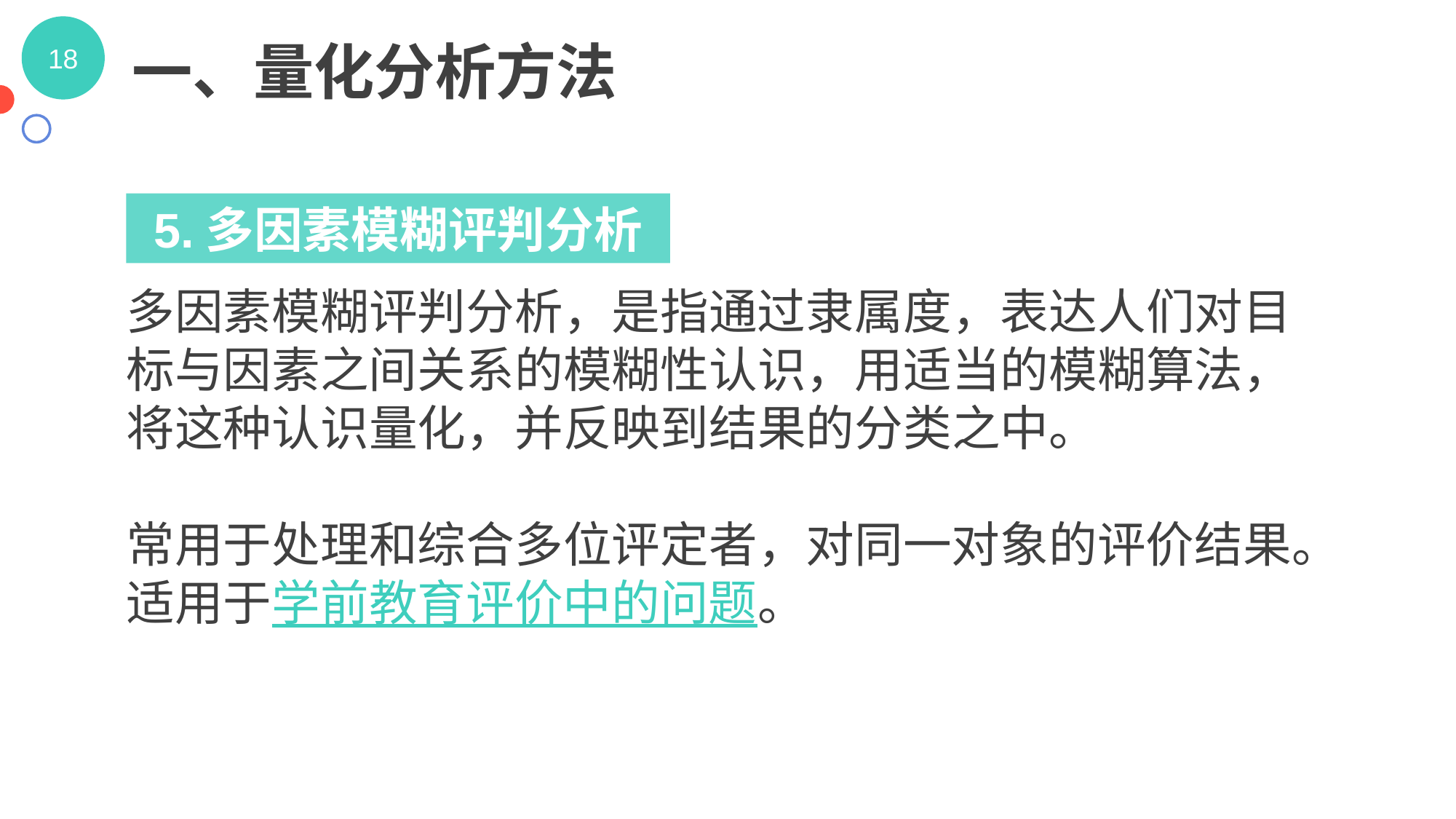

一、量化分析方法
5.多因素模糊评判分析
多因素模糊评判分析，是指通过隶属度，表达人们对目标与因素之间关系的模糊性认识，用适当的模糊算法，将这种认识量化，并反映到结果的分类之中。

常用于处理和综合多位评定者，对同一对象的评价结果。适用于学前教育评价中的问题。